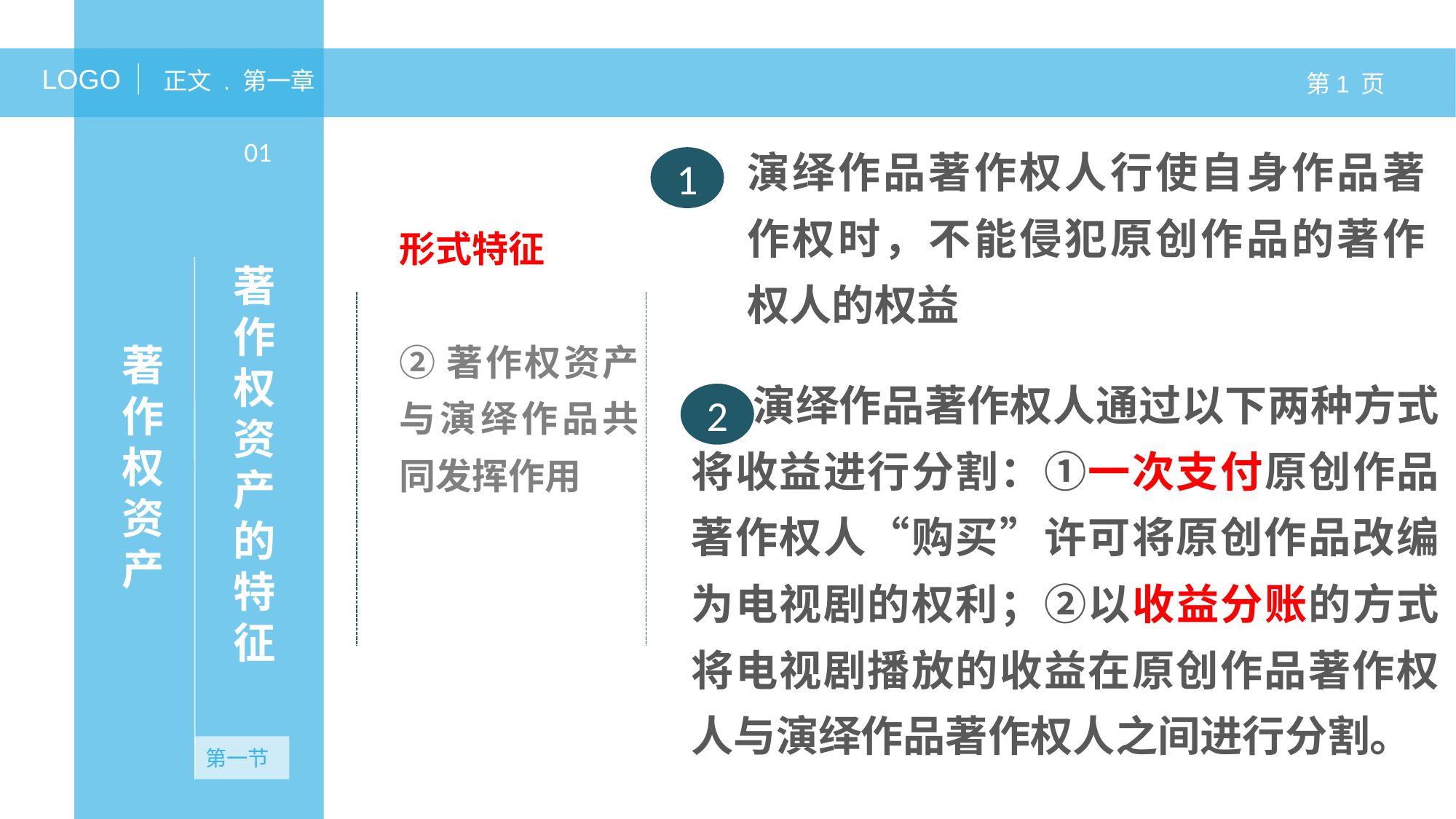

LOGO
正文 . 第一章

第1 页
演绎作品著作权人行使自身作品著作权时，不能侵犯原创作品的著作权人的权益
01
1
形式特征

②著作权资产与演绎作品共同发挥作用
著作权资产的特征

著作权资产

     演绎作品著作权人通过以下两种方式将收益进行分割：①一次支付原创作品著作权人“购买”许可将原创作品改编为电视剧的权利；②以收益分账的方式将电视剧播放的收益在原创作品著作权人与演绎作品著作权人之间进行分割。
2
第一节